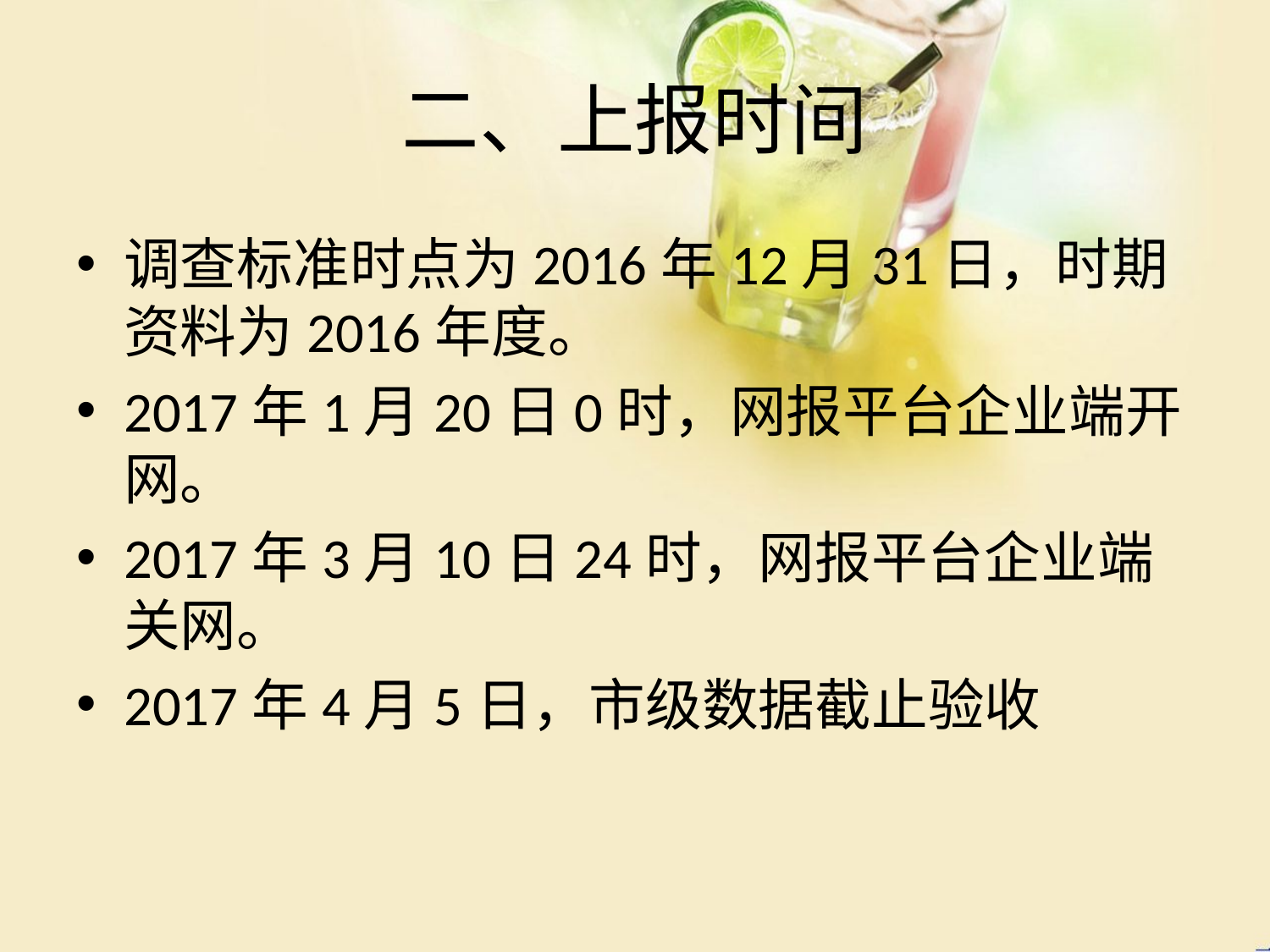

# 二、上报时间
调查标准时点为2016年12月31日，时期资料为2016年度。
2017年1月20日0时，网报平台企业端开网。
2017年3月10日24时，网报平台企业端关网。
2017年4月5日，市级数据截止验收